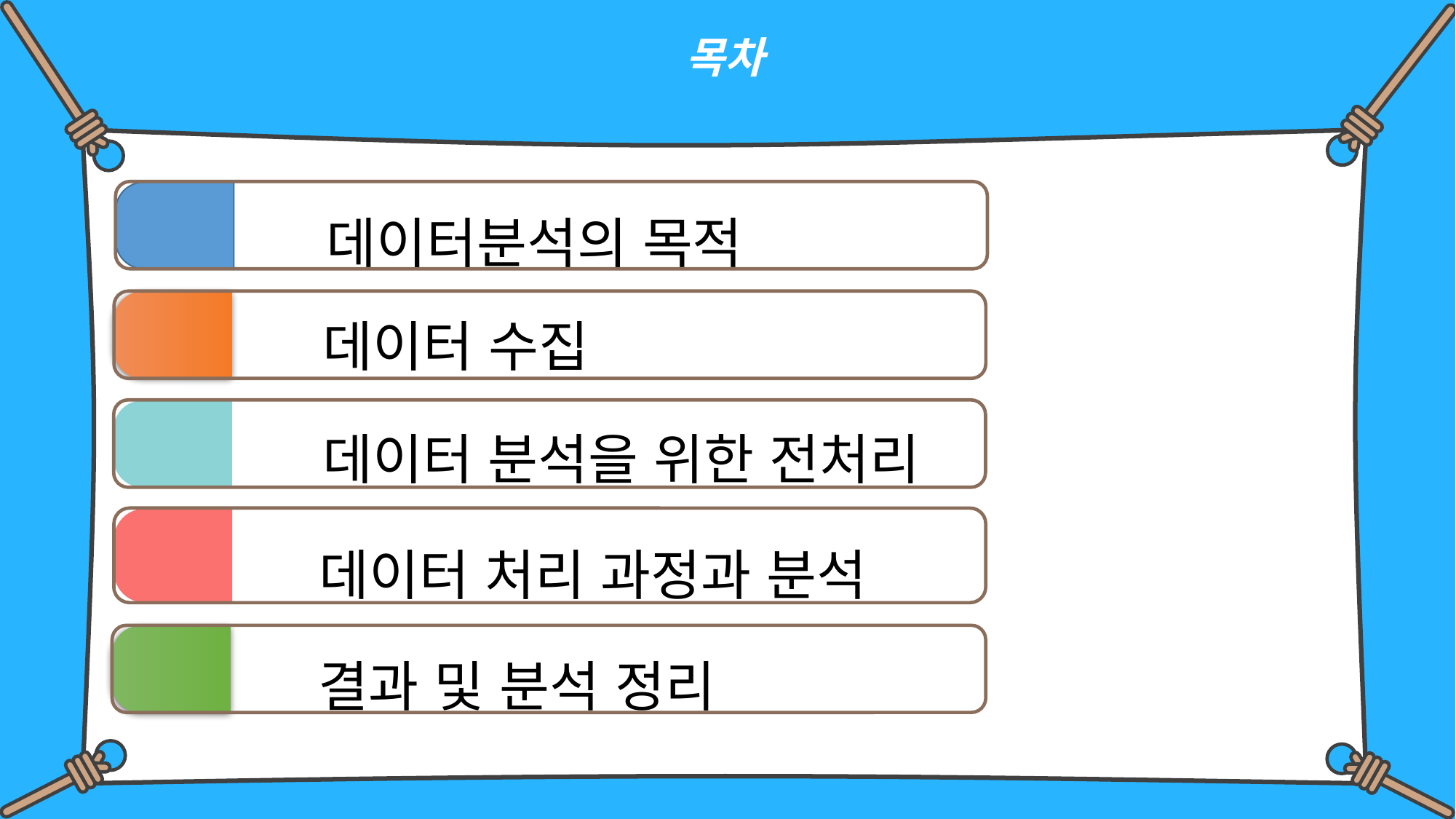

목차

데이터분석의 목적

데이터 수집

02
데이터 분석을 위한 전처리

데이터 처리 과정과 분석

결과 및 분석 정리